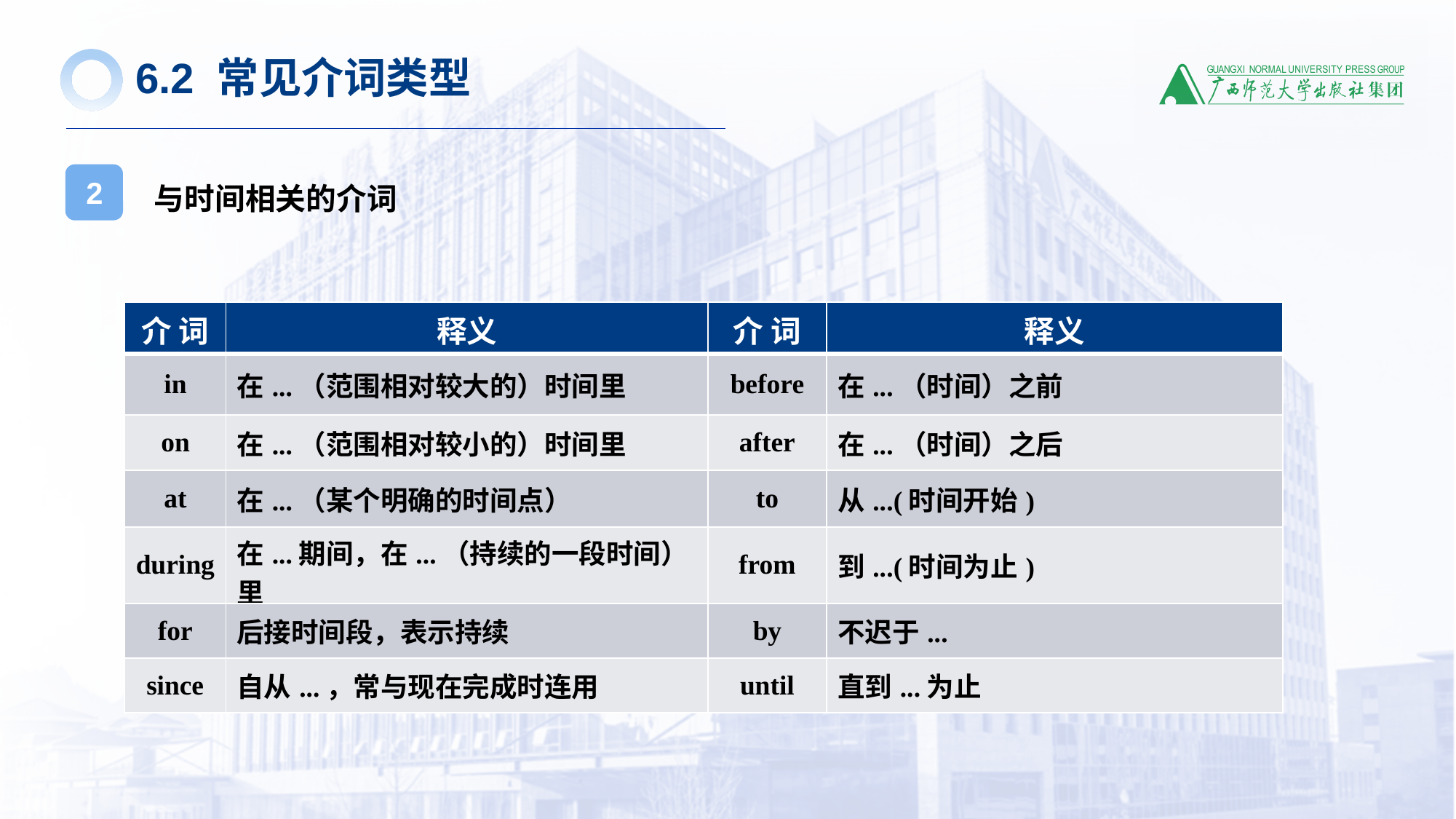

6.2 常见介词类型

与时间相关的介词

2
| 介 词 | 释义 | 介 词 | 释义 |
| --- | --- | --- | --- |
| in | 在...（范围相对较大的）时间里 | before | 在...（时间）之前 |
| on | 在...（范围相对较小的）时间里 | after | 在...（时间）之后 |
| at | 在...（某个明确的时间点） | to | 从...(时间开始) |
| during | 在...期间，在...（持续的一段时间）里 | from | 到...(时间为止) |
| for | 后接时间段，表示持续 | by | 不迟于... |
| since | 自从...，常与现在完成时连用 | until | 直到...为止 |